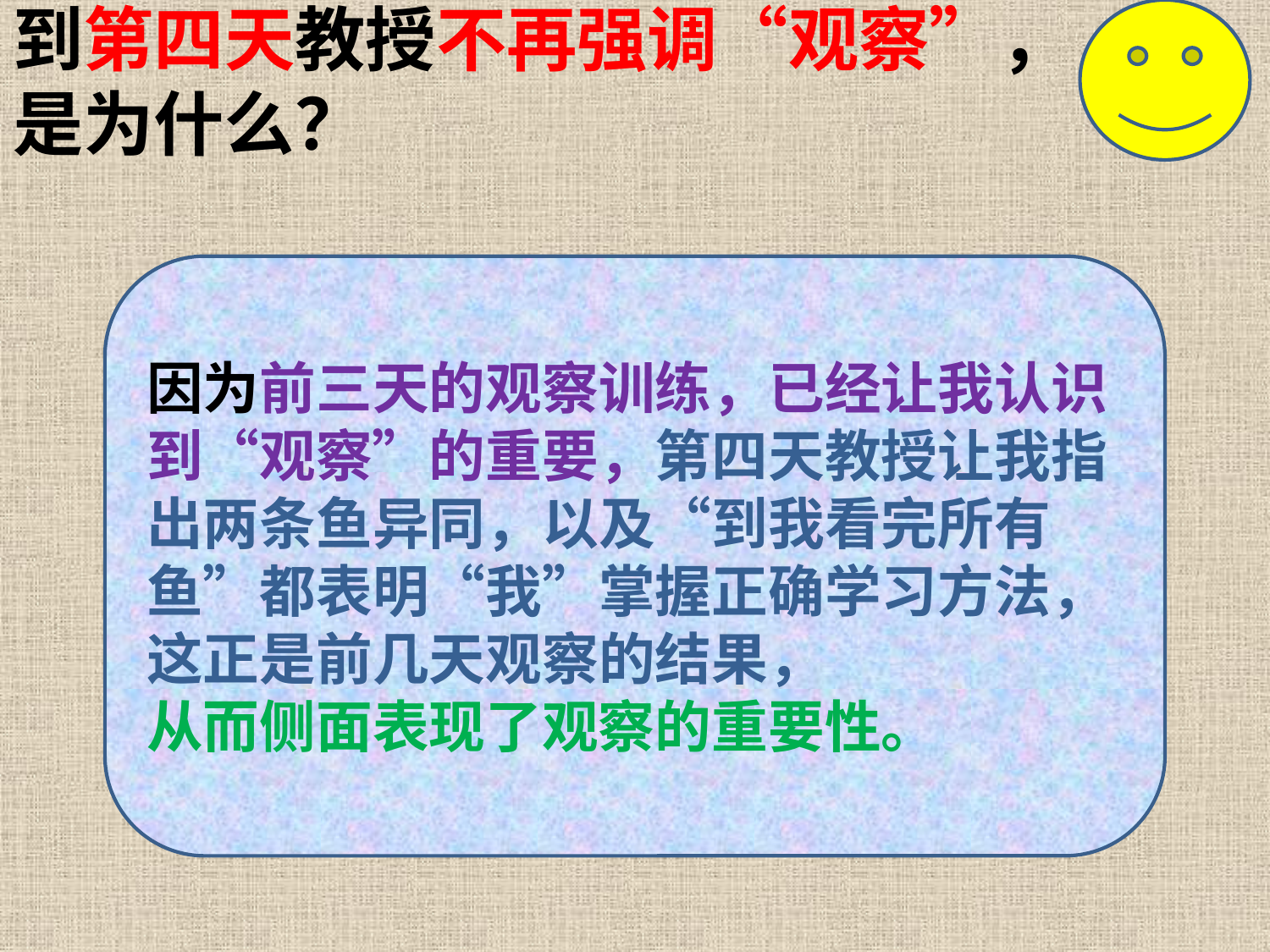

# 到第四天教授不再强调“观察”，是为什么？

因为前三天的观察训练，已经让我认识到“观察”的重要，第四天教授让我指出两条鱼异同，以及“到我看完所有鱼”都表明“我”掌握正确学习方法，这正是前几天观察的结果，
从而侧面表现了观察的重要性。